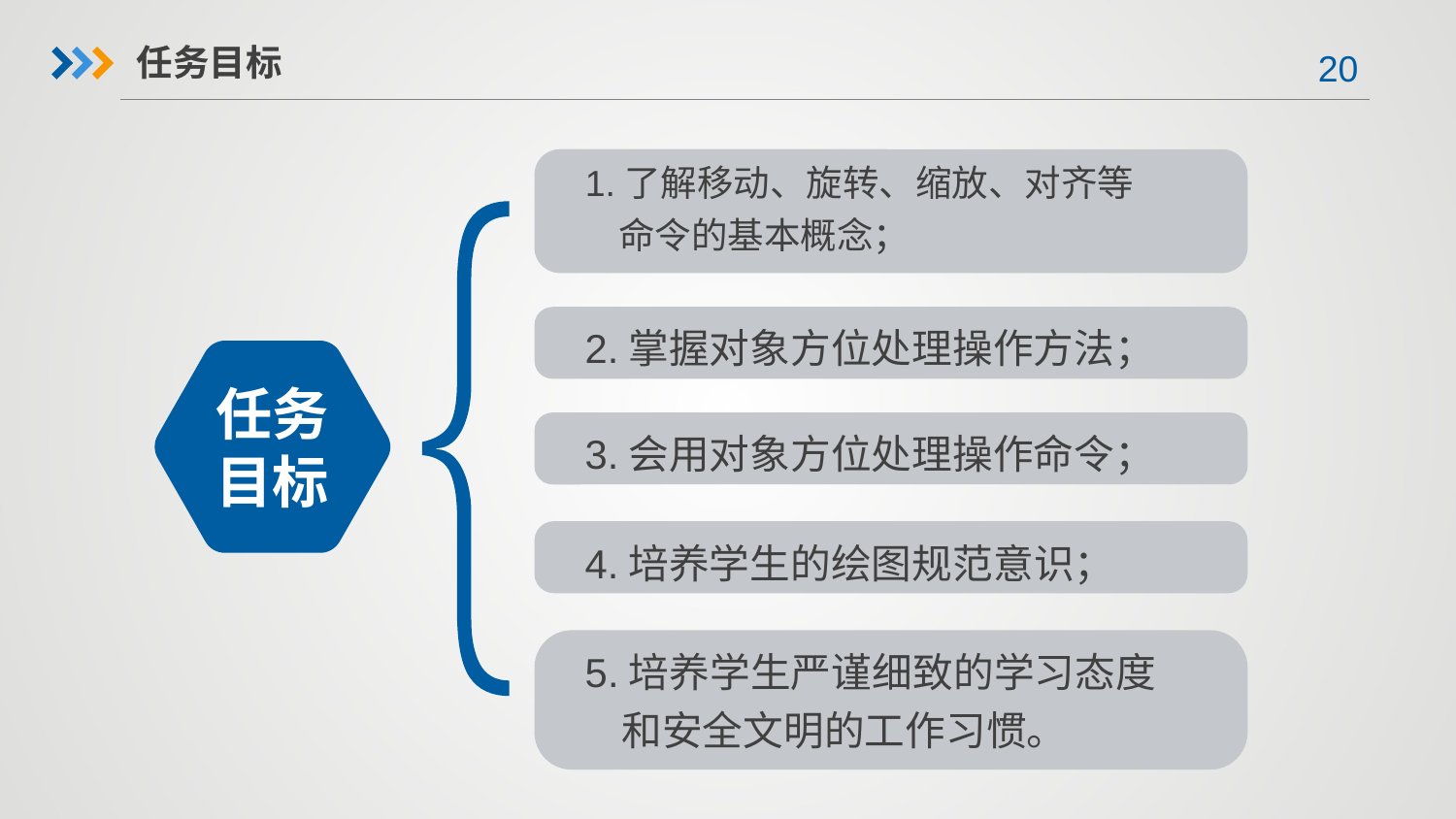

任务目标

1.了解移动、旋转、缩放、对齐等
   命令的基本概念；

2.掌握对象方位处理操作方法；

任务目标

3.会用对象方位处理操作命令；

4.培养学生的绘图规范意识；

5.培养学生严谨细致的学习态度
   和安全文明的工作习惯。